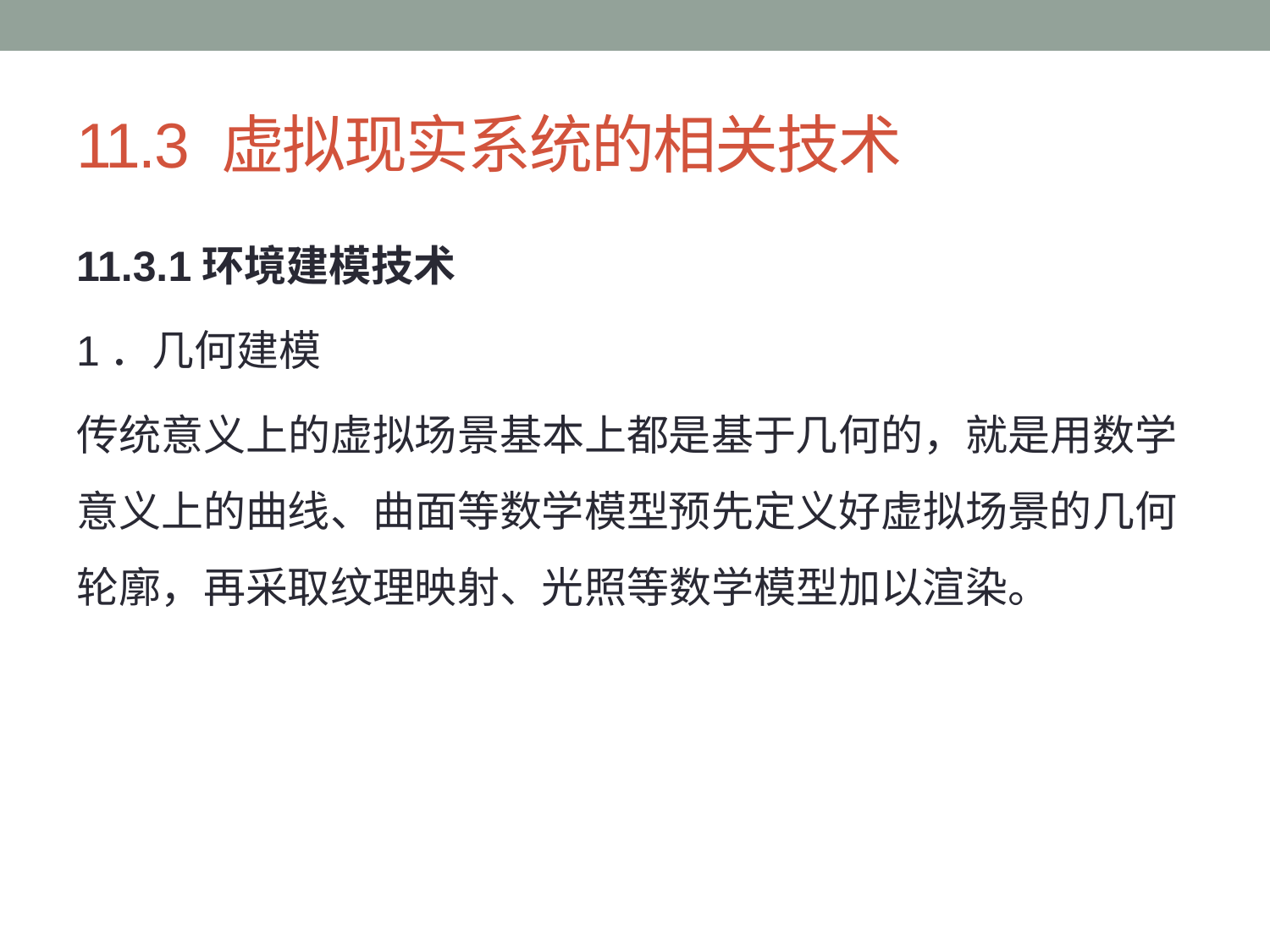

# 11.3 虚拟现实系统的相关技术
11.3.1环境建模技术
1．几何建模
传统意义上的虚拟场景基本上都是基于几何的，就是用数学意义上的曲线、曲面等数学模型预先定义好虚拟场景的几何轮廓，再采取纹理映射、光照等数学模型加以渲染。